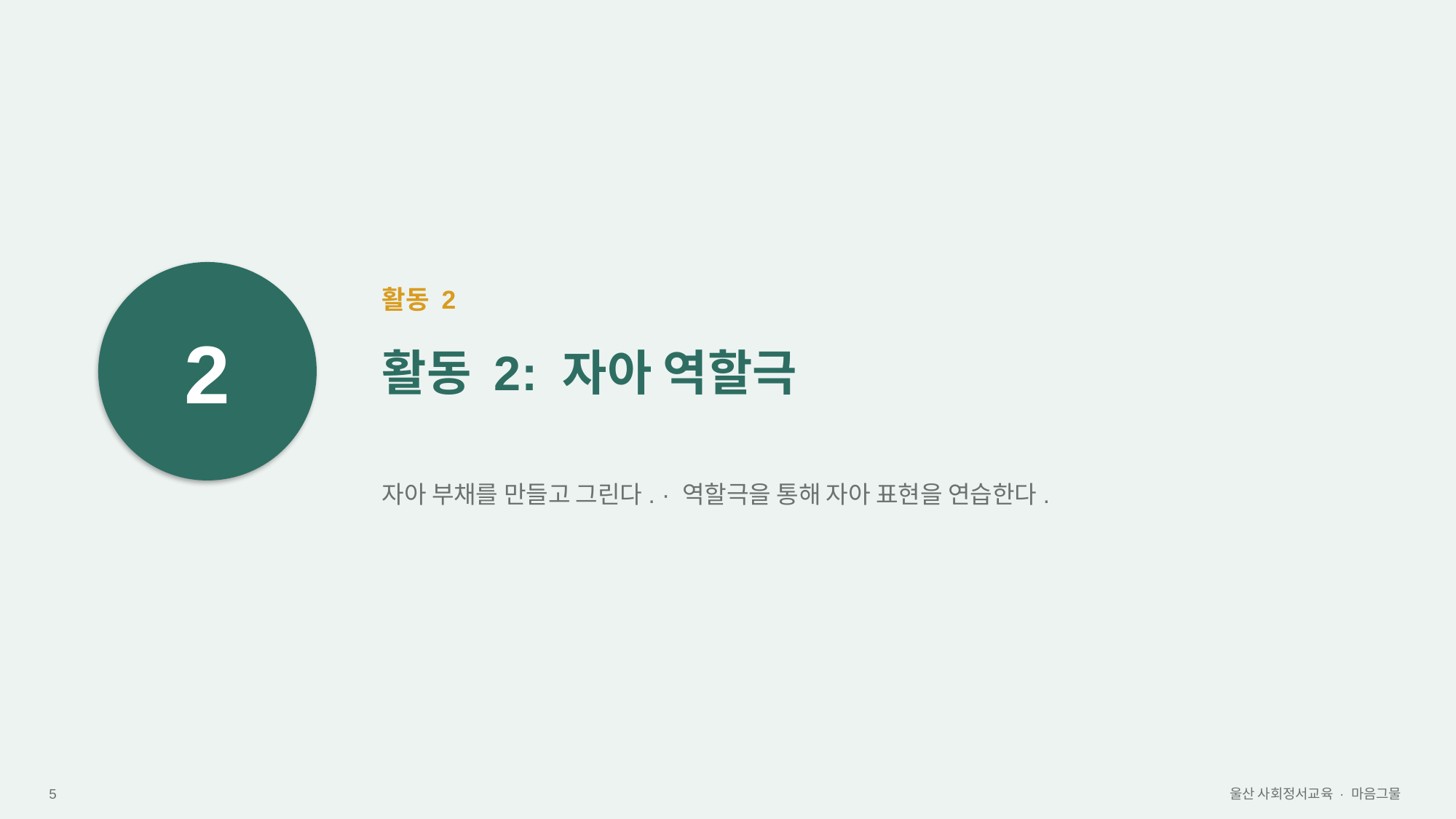

2
활동 2
활동 2: 자아 역할극
자아 부채를 만들고 그린다. · 역할극을 통해 자아 표현을 연습한다.
5
울산 사회정서교육 · 마음그물